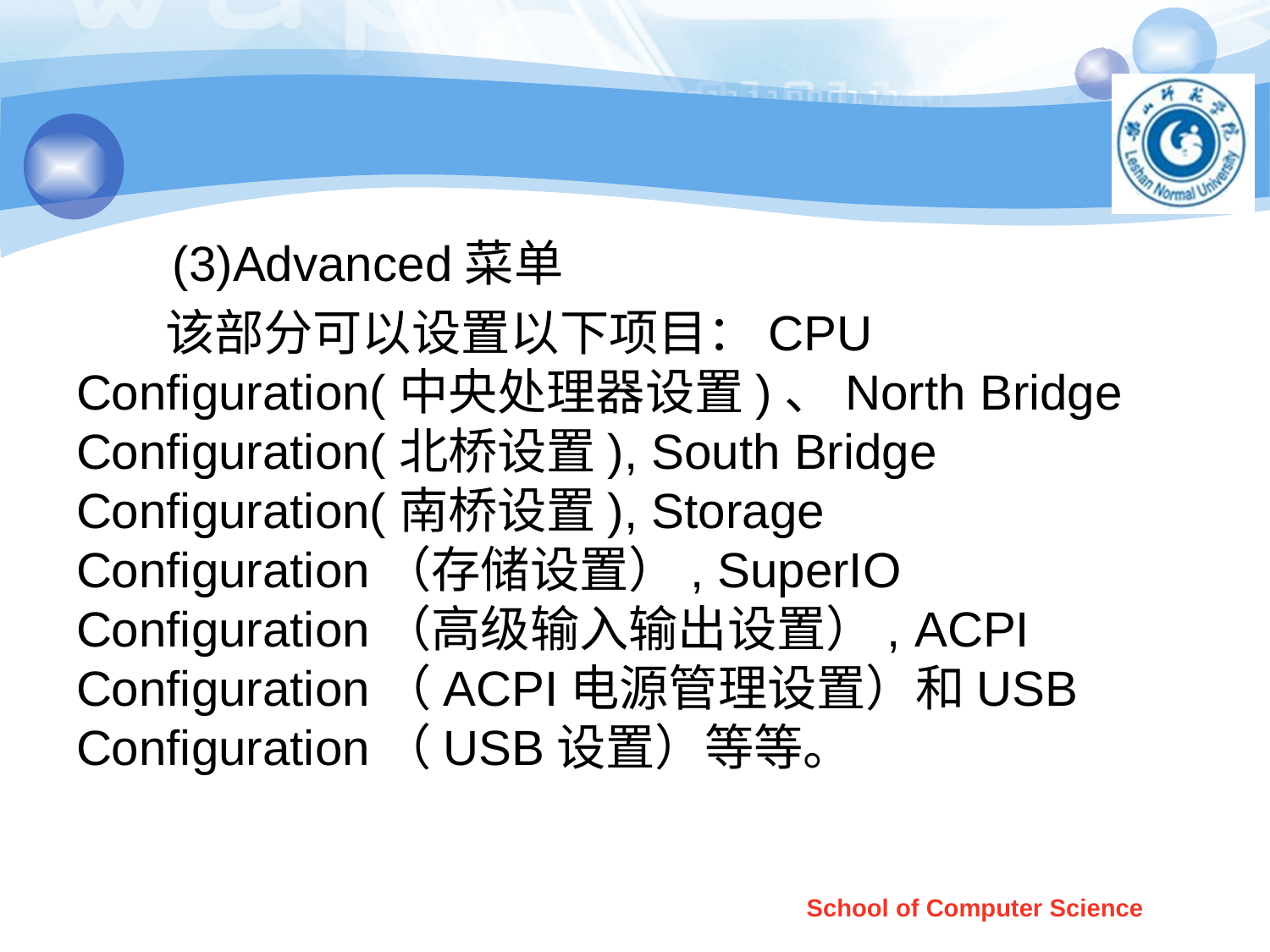

#
       (3)Advanced菜单
       该部分可以设置以下项目：CPU Configuration(中央处理器设置)、North Bridge Configuration(北桥设置), South Bridge Configuration(南桥设置), Storage Configuration（存储设置）, SuperIO Configuration（高级输入输出设置）, ACPI Configuration（ACPI电源管理设置）和USB Configuration（USB设置）等等。
School of Computer Science